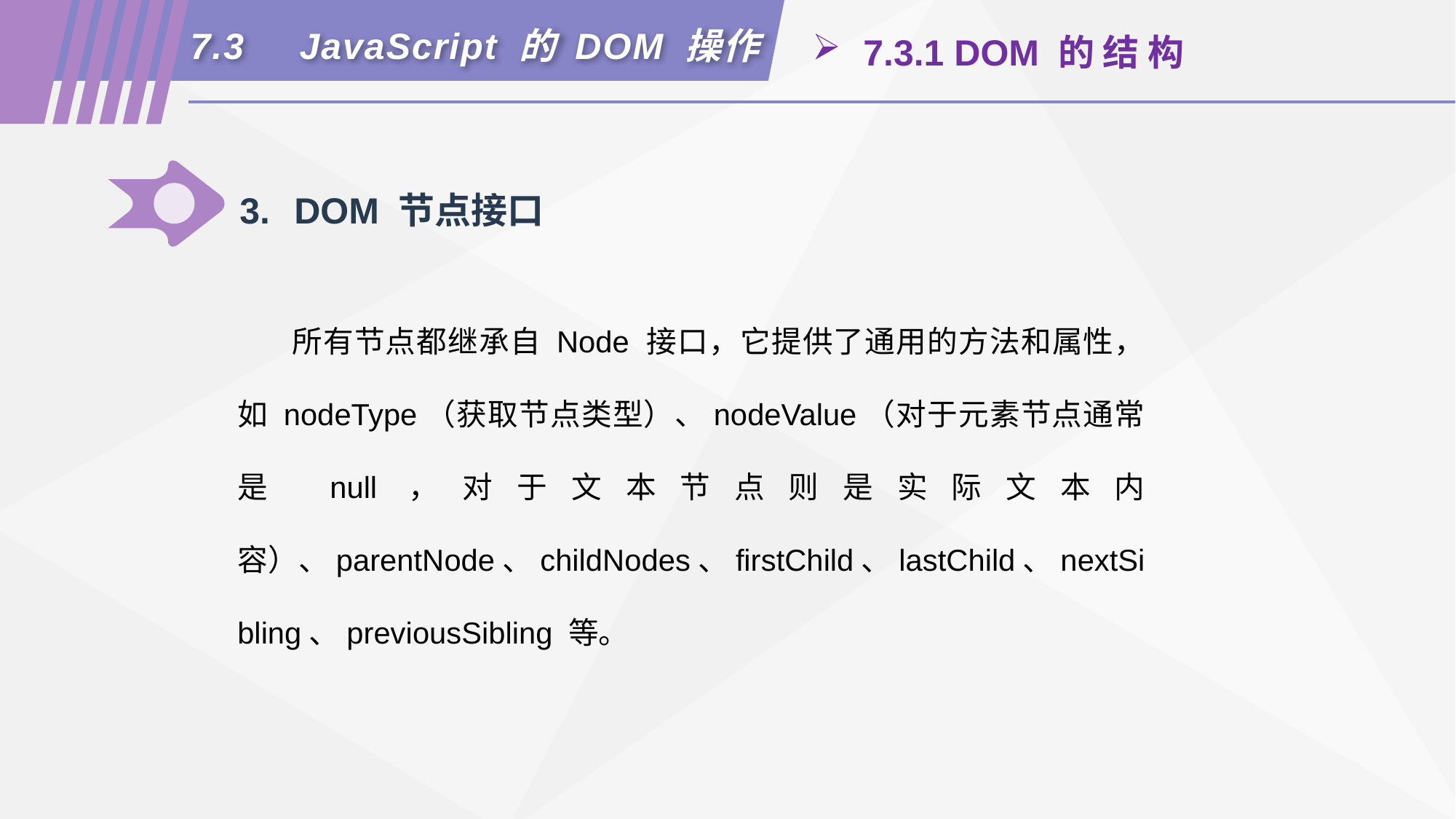

7.3	JavaScript 的 DOM 操作
 7.3.1 DOM 的 结 构

3.	DOM 节点接口
所有节点都继承自 Node 接口，它提供了通用的方法和属性，如 nodeType（获取节点类型）、nodeValue（对于元素节点通常是 null，对于文本节点则是实际文本内容）、parentNode、childNodes、firstChild、lastChild、nextSibling、previousSibling 等。